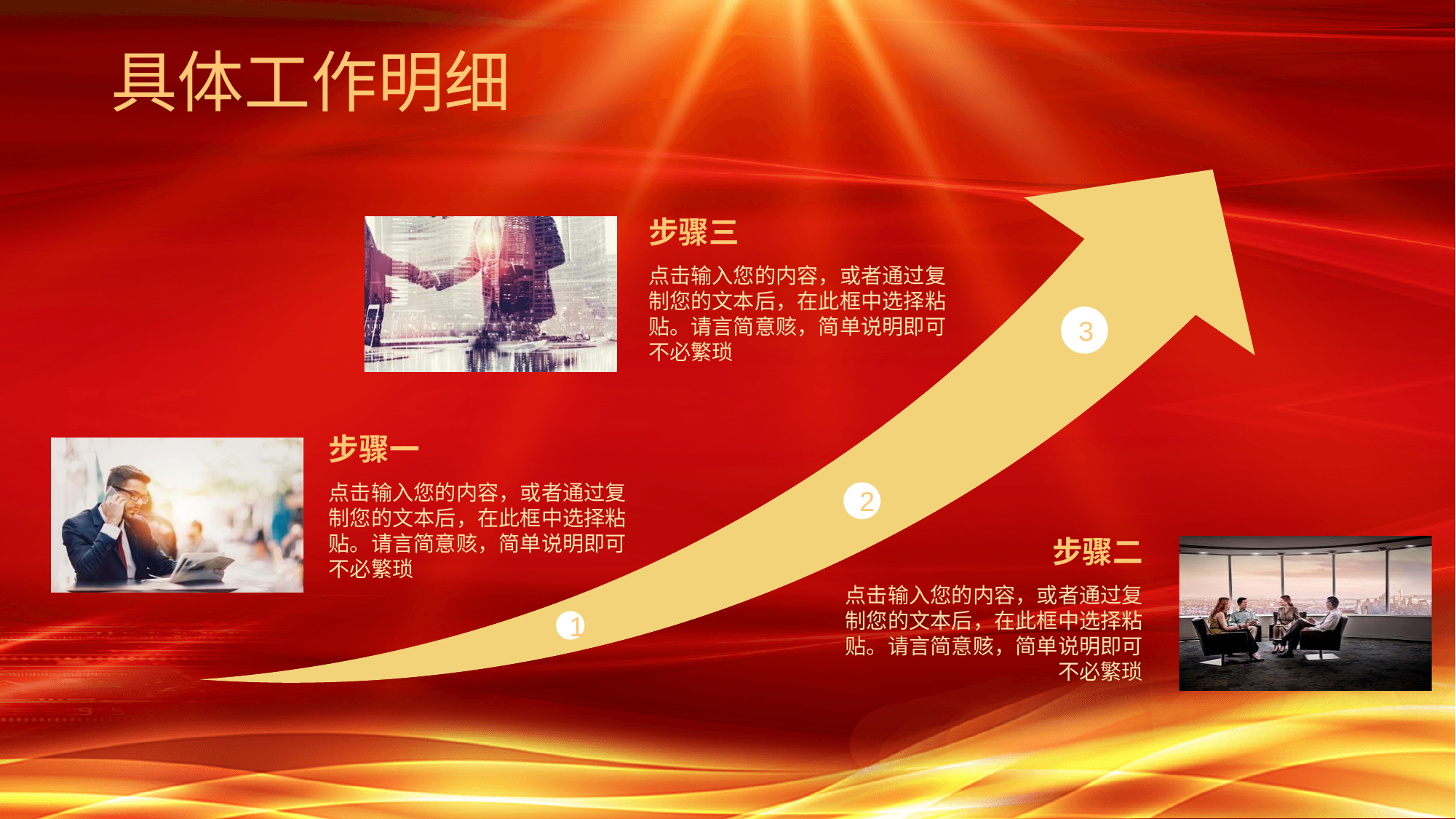

具体工作明细

步骤三

点击输入您的内容，或者通过复制您的文本后，在此框中选择粘贴。请言简意赅，简单说明即可不必繁琐
3
步骤一

点击输入您的内容，或者通过复制您的文本后，在此框中选择粘贴。请言简意赅，简单说明即可不必繁琐
2
步骤二

点击输入您的内容，或者通过复制您的文本后，在此框中选择粘贴。请言简意赅，简单说明即可不必繁琐
1